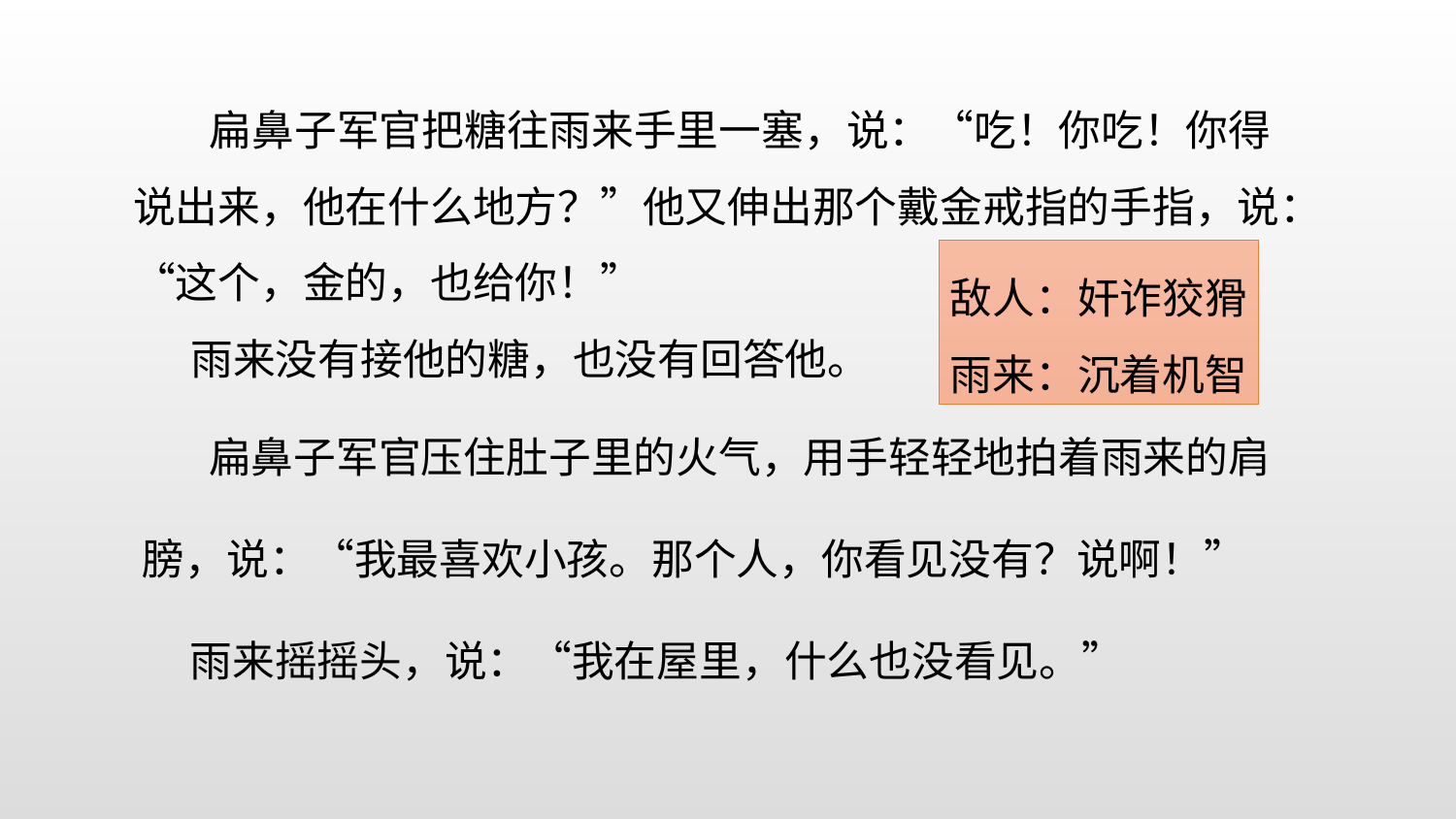

扁鼻子军官把糖往雨来手里一塞，说：“吃！你吃！你得说出来，他在什么地方？”他又伸出那个戴金戒指的手指，说：“这个，金的，也给你！”
     雨来没有接他的糖，也没有回答他。
敌人：奸诈狡猾
雨来：沉着机智
      扁鼻子军官压住肚子里的火气，用手轻轻地拍着雨来的肩膀，说：“我最喜欢小孩。那个人，你看见没有？说啊！”
    雨来摇摇头，说：“我在屋里，什么也没看见。”